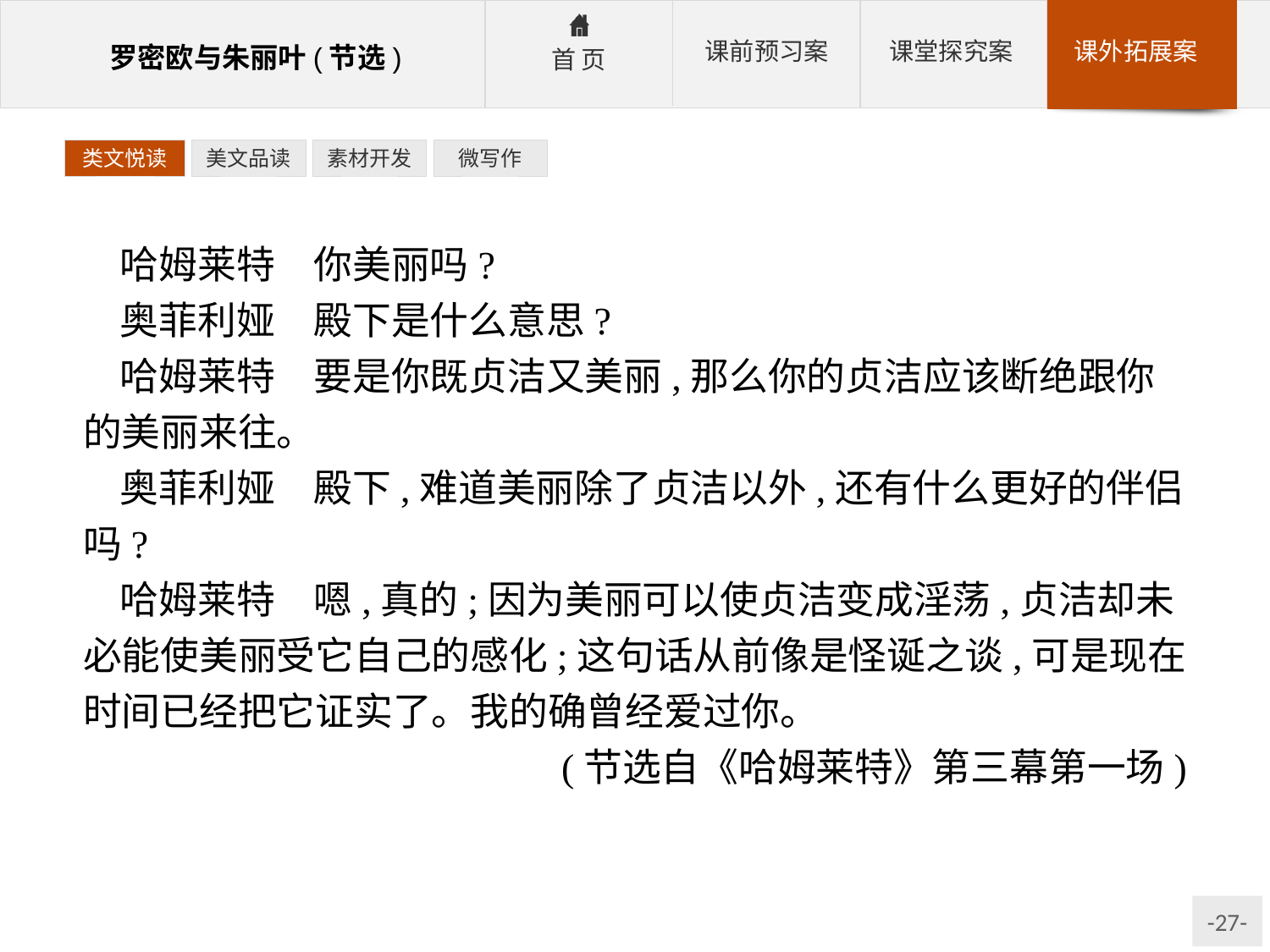

类文悦读
美文品读
素材开发
微写作
哈姆莱特　你美丽吗?
奥菲利娅　殿下是什么意思?
哈姆莱特　要是你既贞洁又美丽,那么你的贞洁应该断绝跟你的美丽来往。
奥菲利娅　殿下,难道美丽除了贞洁以外,还有什么更好的伴侣吗?
哈姆莱特　嗯,真的;因为美丽可以使贞洁变成淫荡,贞洁却未必能使美丽受它自己的感化;这句话从前像是怪诞之谈,可是现在时间已经把它证实了。我的确曾经爱过你。
(节选自《哈姆莱特》第三幕第一场)